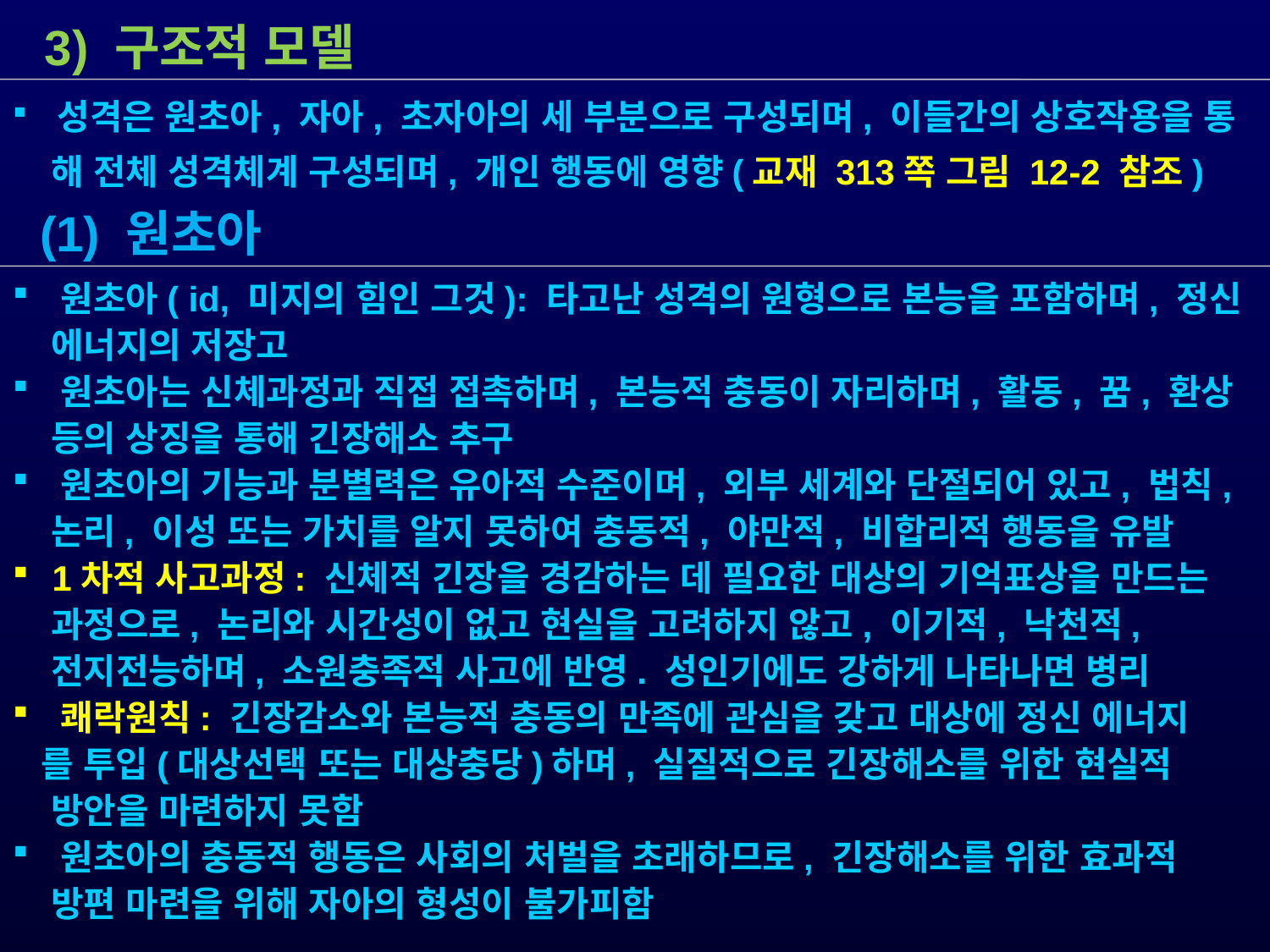

3) 구조적 모델

 원초아( id, 미지의 힘인 그것): 타고난 성격의 원형으로 본능을 포함하며, 정신
   에너지의 저장고
 원초아는 신체과정과 직접 접촉하며, 본능적 충동이 자리하며, 활동, 꿈, 환상
   등의 상징을 통해 긴장해소 추구
 원초아의 기능과 분별력은 유아적 수준이며, 외부 세계와 단절되어 있고, 법칙,
   논리, 이성 또는 가치를 알지 못하여 충동적, 야만적, 비합리적 행동을 유발
 1차적 사고과정: 신체적 긴장을 경감하는 데 필요한 대상의 기억표상을 만드는
   과정으로, 논리와 시간성이 없고 현실을 고려하지 않고, 이기적, 낙천적,
   전지전능하며, 소원충족적 사고에 반영. 성인기에도 강하게 나타나면 병리
 쾌락원칙: 긴장감소와 본능적 충동의 만족에 관심을 갖고 대상에 정신 에너지
  를 투입(대상선택 또는 대상충당)하며, 실질적으로 긴장해소를 위한 현실적
   방안을 마련하지 못함
 원초아의 충동적 행동은 사회의 처벌을 초래하므로, 긴장해소를 위한 효과적
   방편 마련을 위해 자아의 형성이 불가피함
  (1) 원초아

 성격은 원초아, 자아, 초자아의 세 부분으로 구성되며, 이들간의 상호작용을 통
   해 전체 성격체계 구성되며, 개인 행동에 영향(교재 313쪽 그림 12-2 참조)